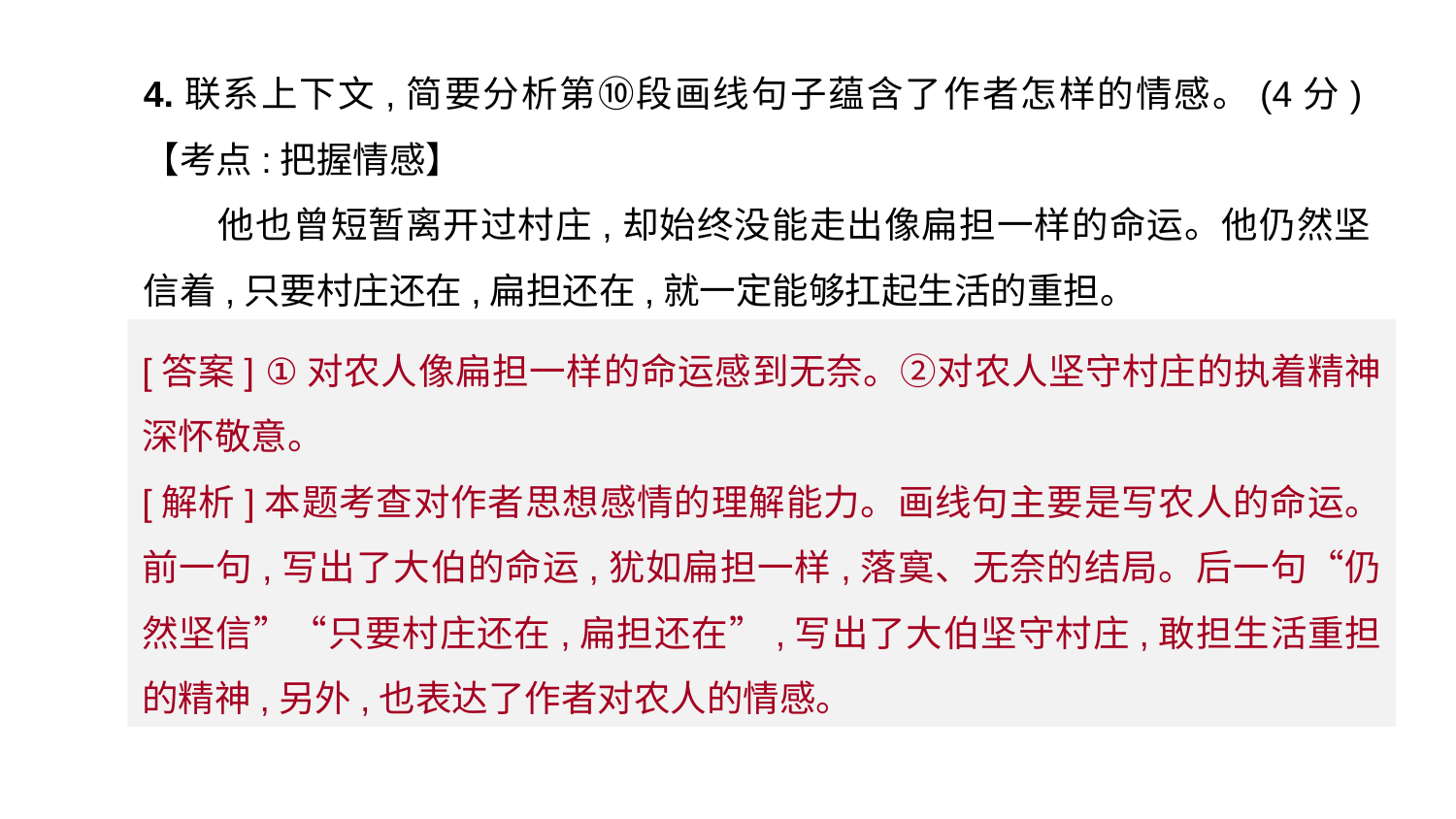

4.联系上下文,简要分析第⑩段画线句子蕴含了作者怎样的情感。(4分)【考点:把握情感】
　　他也曾短暂离开过村庄,却始终没能走出像扁担一样的命运。他仍然坚信着,只要村庄还在,扁担还在,就一定能够扛起生活的重担。
[答案] ①对农人像扁担一样的命运感到无奈。②对农人坚守村庄的执着精神深怀敬意。
[解析]本题考查对作者思想感情的理解能力。画线句主要是写农人的命运。前一句,写出了大伯的命运,犹如扁担一样,落寞、无奈的结局。后一句“仍然坚信”“只要村庄还在,扁担还在”,写出了大伯坚守村庄,敢担生活重担的精神,另外,也表达了作者对农人的情感。